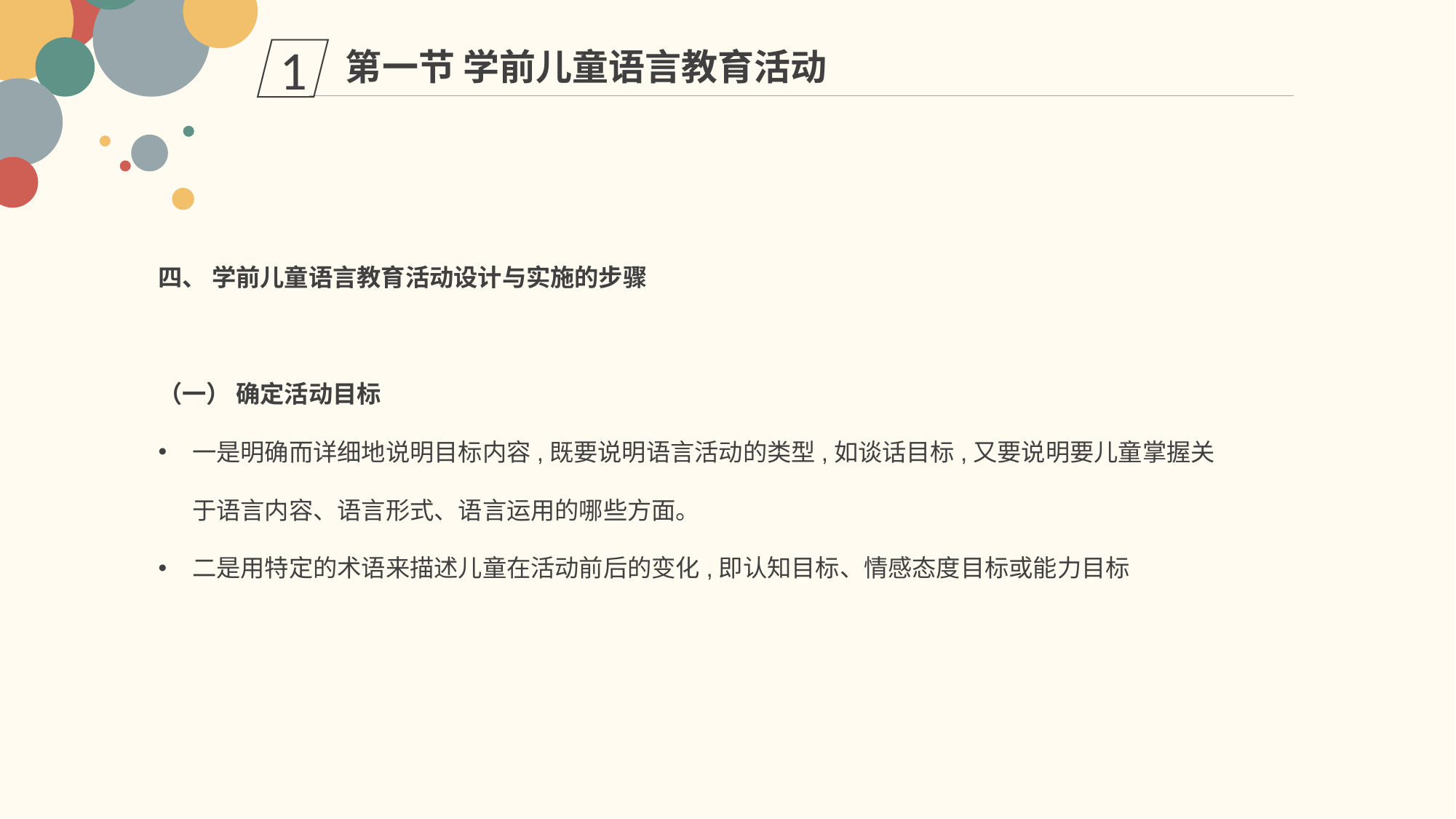

第一节 学前儿童语言教育活动
1
四、 学前儿童语言教育活动设计与实施的步骤

（一） 确定活动目标
一是明确而详细地说明目标内容,既要说明语言活动的类型,如谈话目标,又要说明要儿童掌握关于语言内容、语言形式、语言运用的哪些方面。
二是用特定的术语来描述儿童在活动前后的变化,即认知目标、情感态度目标或能力目标